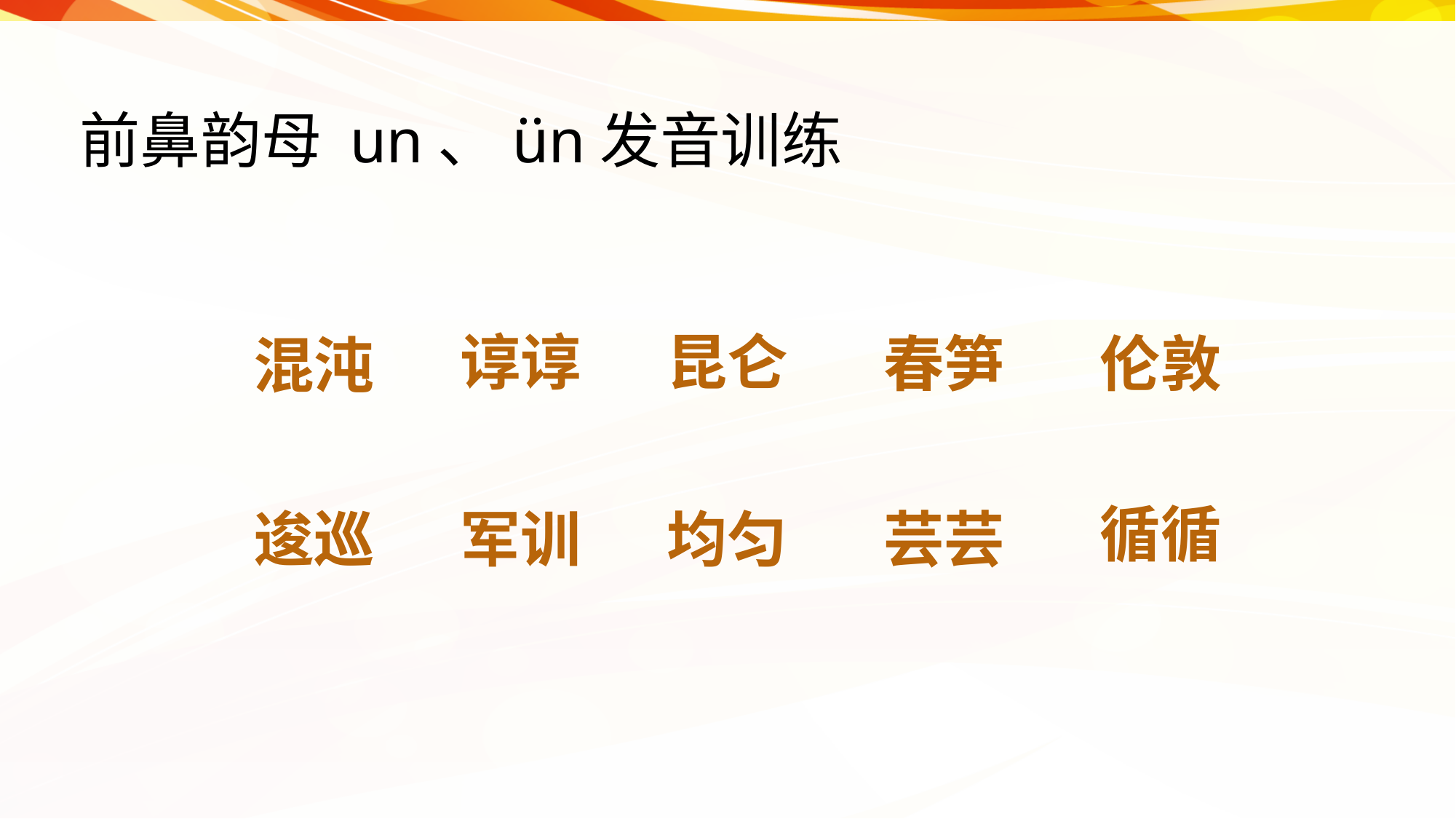

# 前鼻韵母 un、ün发音训练
昆仑
谆谆
春笋
伦敦
混沌
循循
逡巡
军训
均匀
芸芸